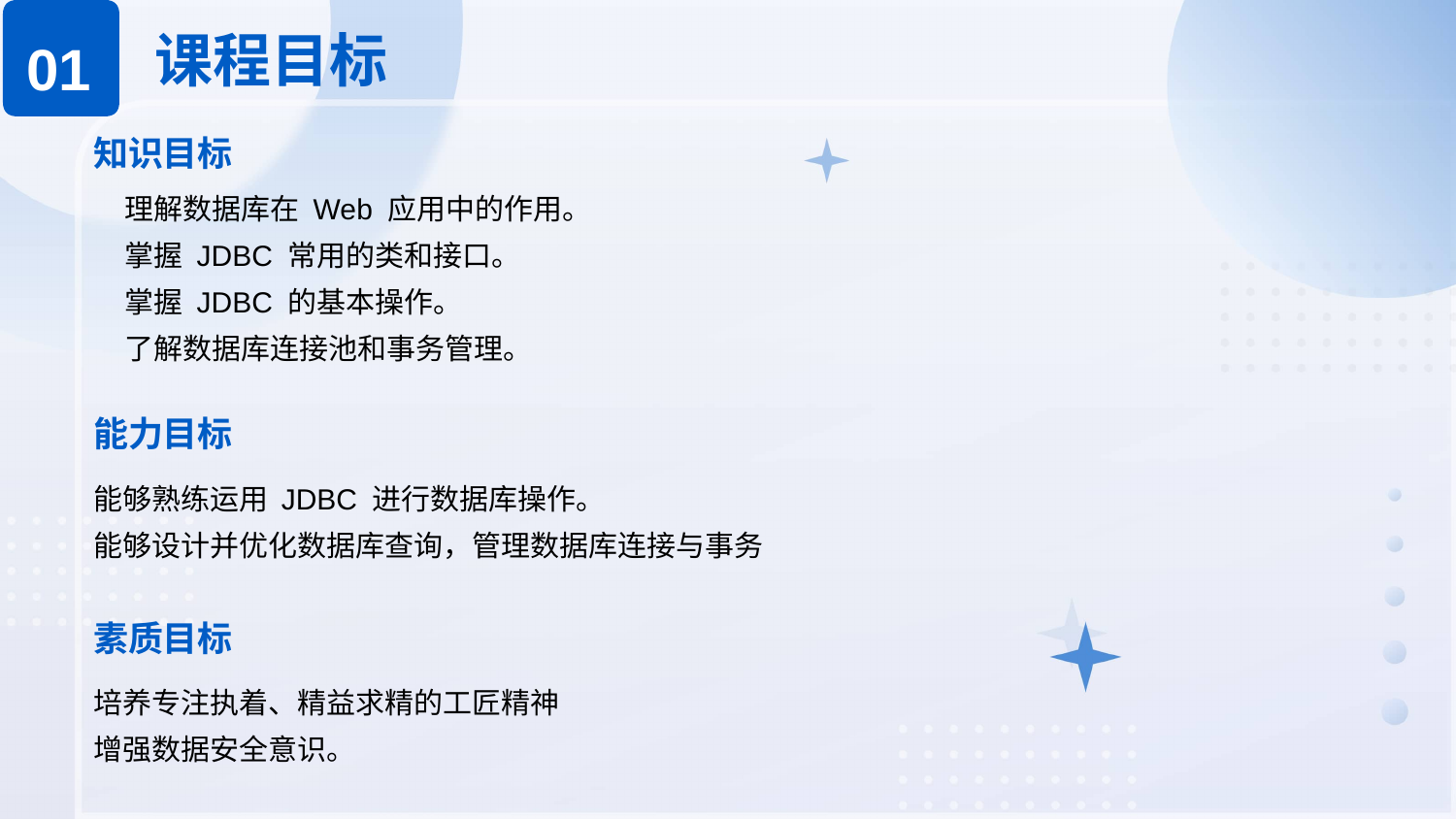

课程目标
01
知识目标
理解数据库在 Web 应用中的作用。
掌握 JDBC 常用的类和接口。
掌握 JDBC 的基本操作。
了解数据库连接池和事务管理。
能力目标
能够熟练运用 JDBC 进行数据库操作。
能够设计并优化数据库查询，管理数据库连接与事务
素质目标
培养专注执着、精益求精的工匠精神
增强数据安全意识。